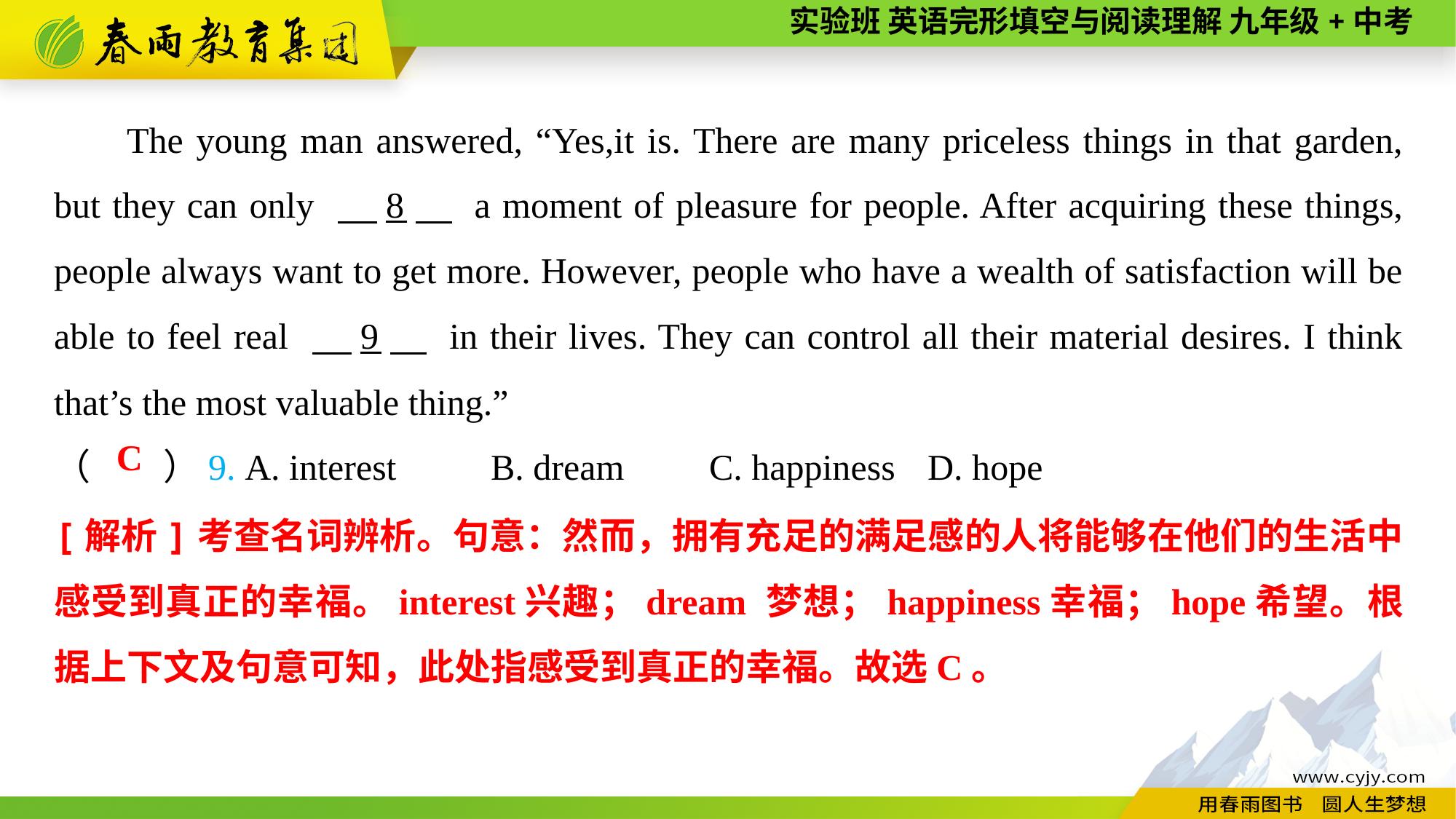

The young man answered, “Yes,it is. There are many priceless things in that garden, but they can only 　8　 a moment of pleasure for people. After acquiring these things, people always want to get more. However, people who have a wealth of satisfaction will be able to feel real 　9　 in their lives. They can control all their material desires. I think that’s the most valuable thing.”
（　　）9. A. interest	B. dream	C. happiness	D. hope
C
[解析]考查名词辨析。句意：然而，拥有充足的满足感的人将能够在他们的生活中感受到真正的幸福。interest兴趣；dream 梦想；happiness幸福；hope希望。根据上下文及句意可知，此处指感受到真正的幸福。故选C。